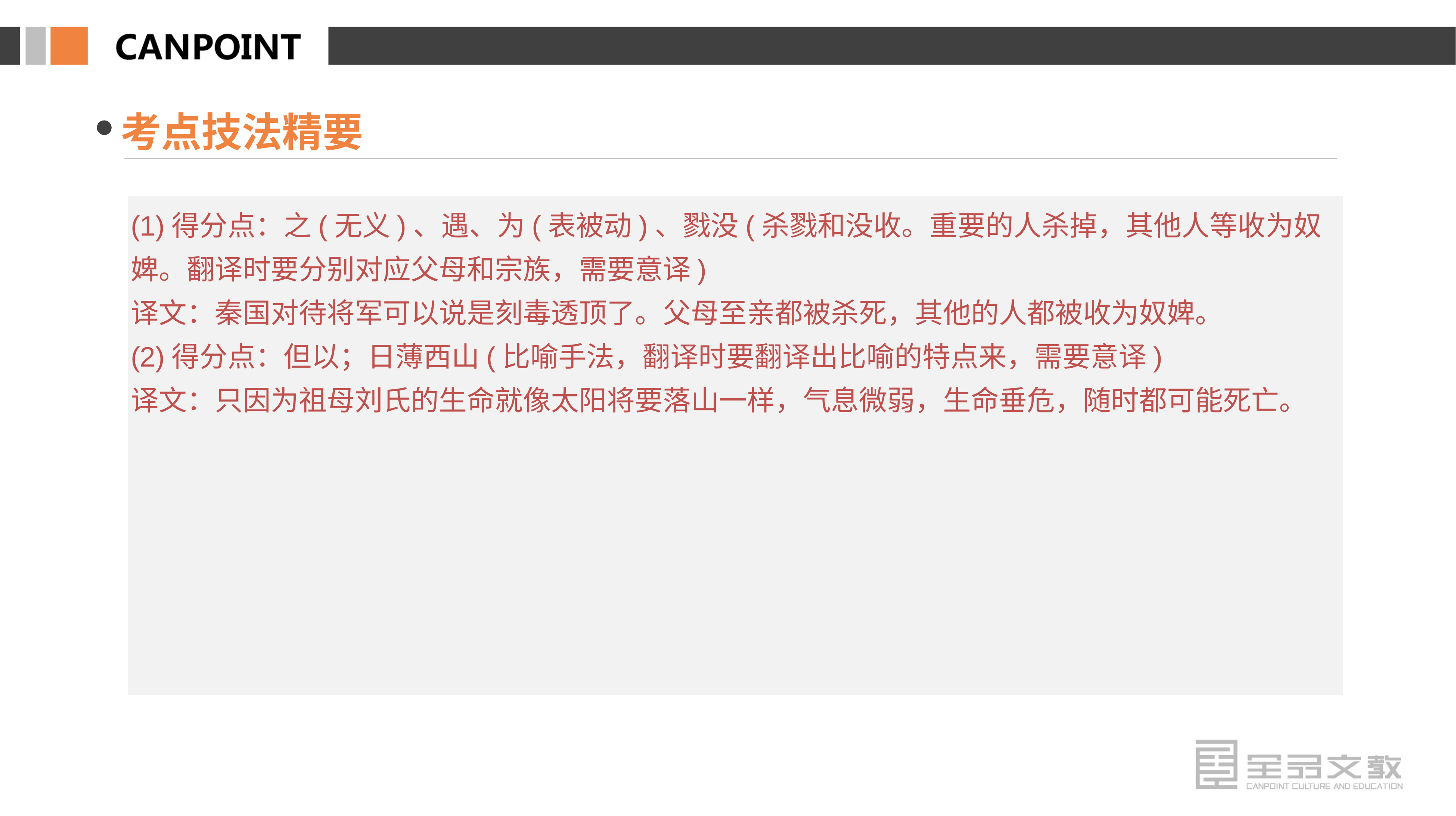

考点技法精要

(1)得分点：之(无义)、遇、为(表被动)、戮没(杀戮和没收。重要的人杀掉，其他人等收为奴婢。翻译时要分别对应父母和宗族，需要意译)
译文：秦国对待将军可以说是刻毒透顶了。父母至亲都被杀死，其他的人都被收为奴婢。
(2)得分点：但以；日薄西山(比喻手法，翻译时要翻译出比喻的特点来，需要意译)
译文：只因为祖母刘氏的生命就像太阳将要落山一样，气息微弱，生命垂危，随时都可能死亡。